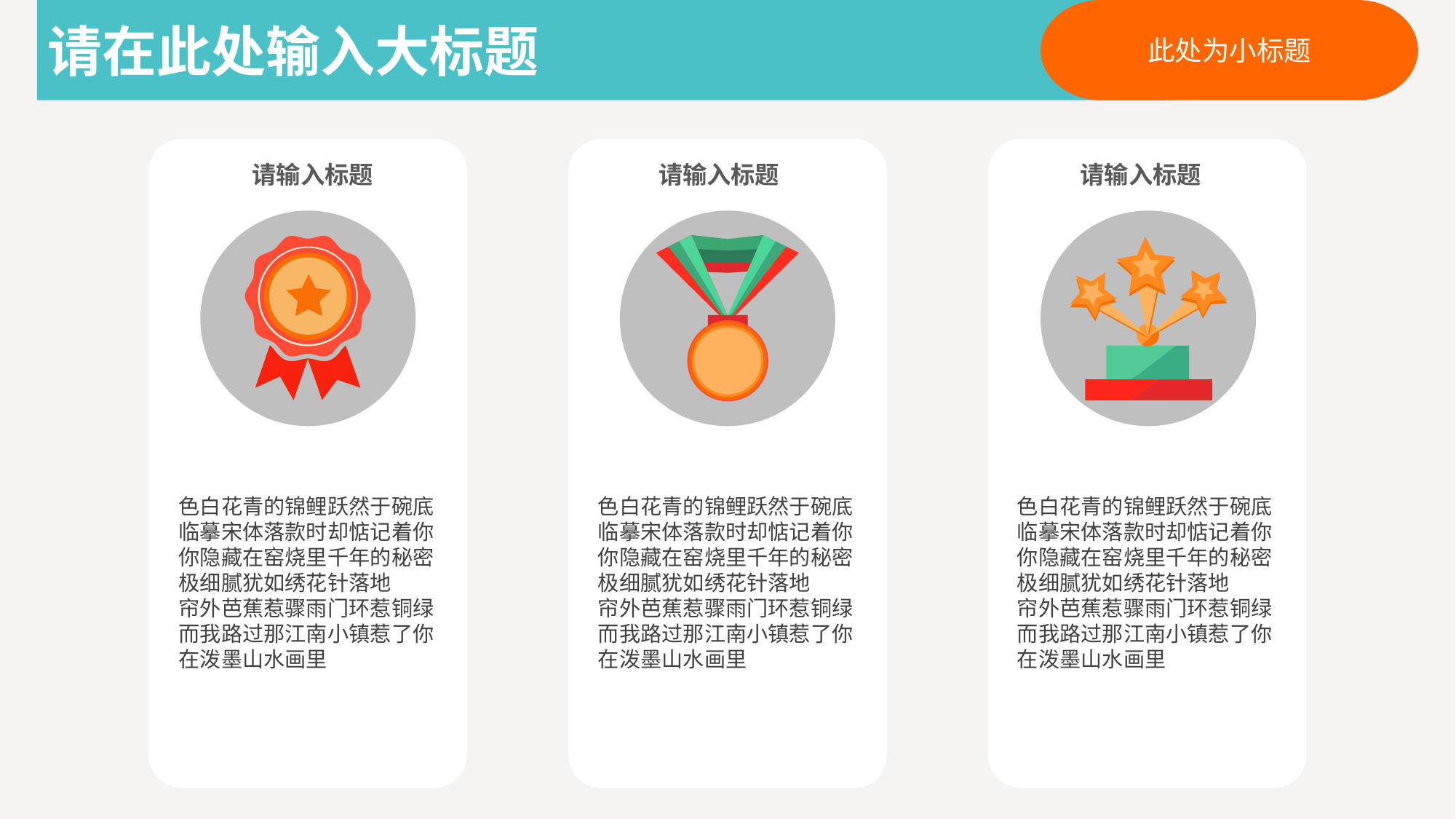

请在此处输入大标题
此处为小标题

请输入标题
请输入标题
请输入标题

色白花青的锦鲤跃然于碗底
临摹宋体落款时却惦记着你
你隐藏在窑烧里千年的秘密
极细腻犹如绣花针落地
帘外芭蕉惹骤雨门环惹铜绿
而我路过那江南小镇惹了你
在泼墨山水画里
色白花青的锦鲤跃然于碗底
临摹宋体落款时却惦记着你
你隐藏在窑烧里千年的秘密
极细腻犹如绣花针落地
帘外芭蕉惹骤雨门环惹铜绿
而我路过那江南小镇惹了你
在泼墨山水画里
色白花青的锦鲤跃然于碗底
临摹宋体落款时却惦记着你
你隐藏在窑烧里千年的秘密
极细腻犹如绣花针落地
帘外芭蕉惹骤雨门环惹铜绿
而我路过那江南小镇惹了你
在泼墨山水画里